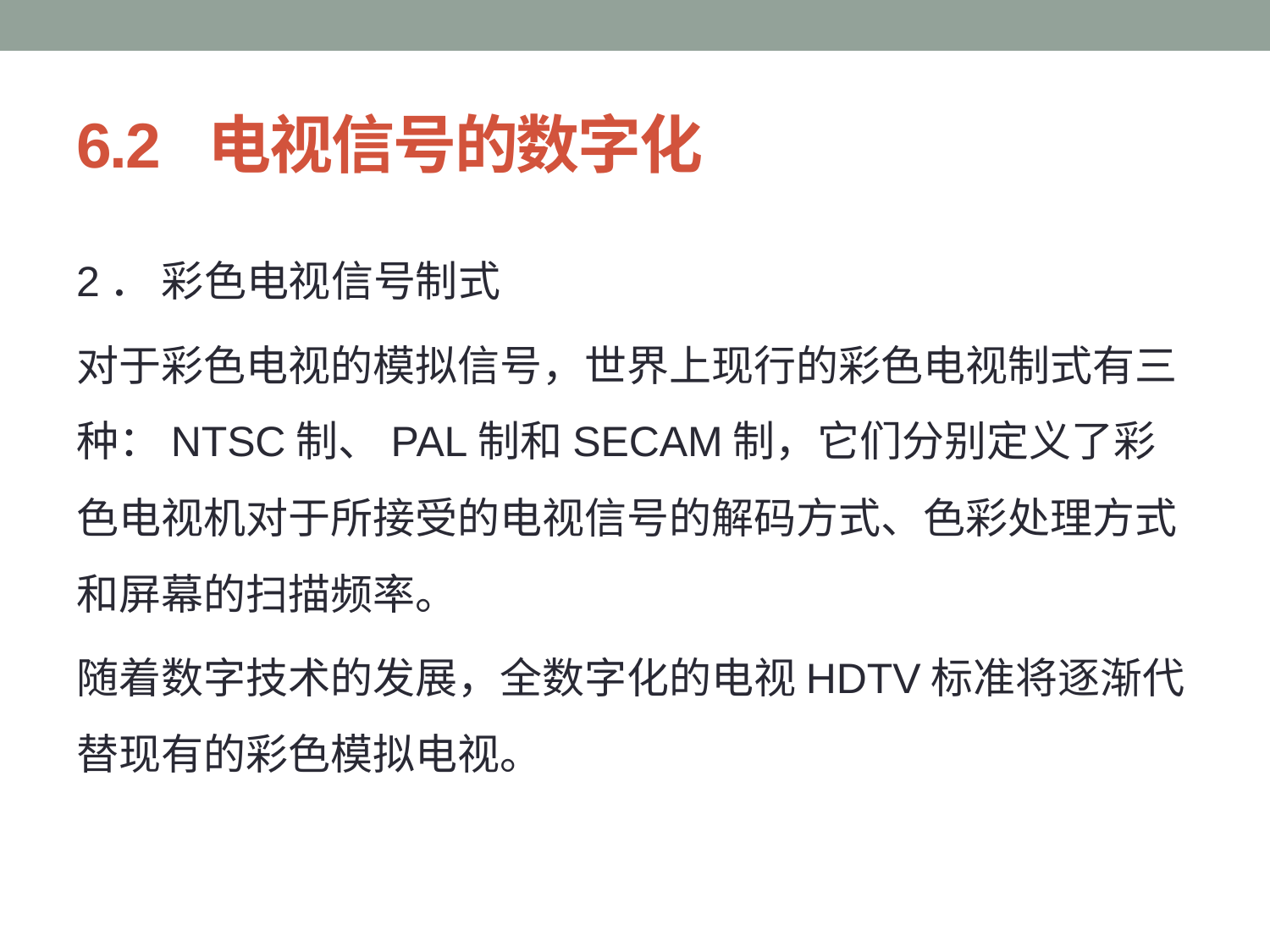

# 6.2  电视信号的数字化
2． 彩色电视信号制式
对于彩色电视的模拟信号，世界上现行的彩色电视制式有三种：NTSC制、PAL制和SECAM制，它们分别定义了彩色电视机对于所接受的电视信号的解码方式、色彩处理方式和屏幕的扫描频率。
随着数字技术的发展，全数字化的电视HDTV标准将逐渐代替现有的彩色模拟电视。